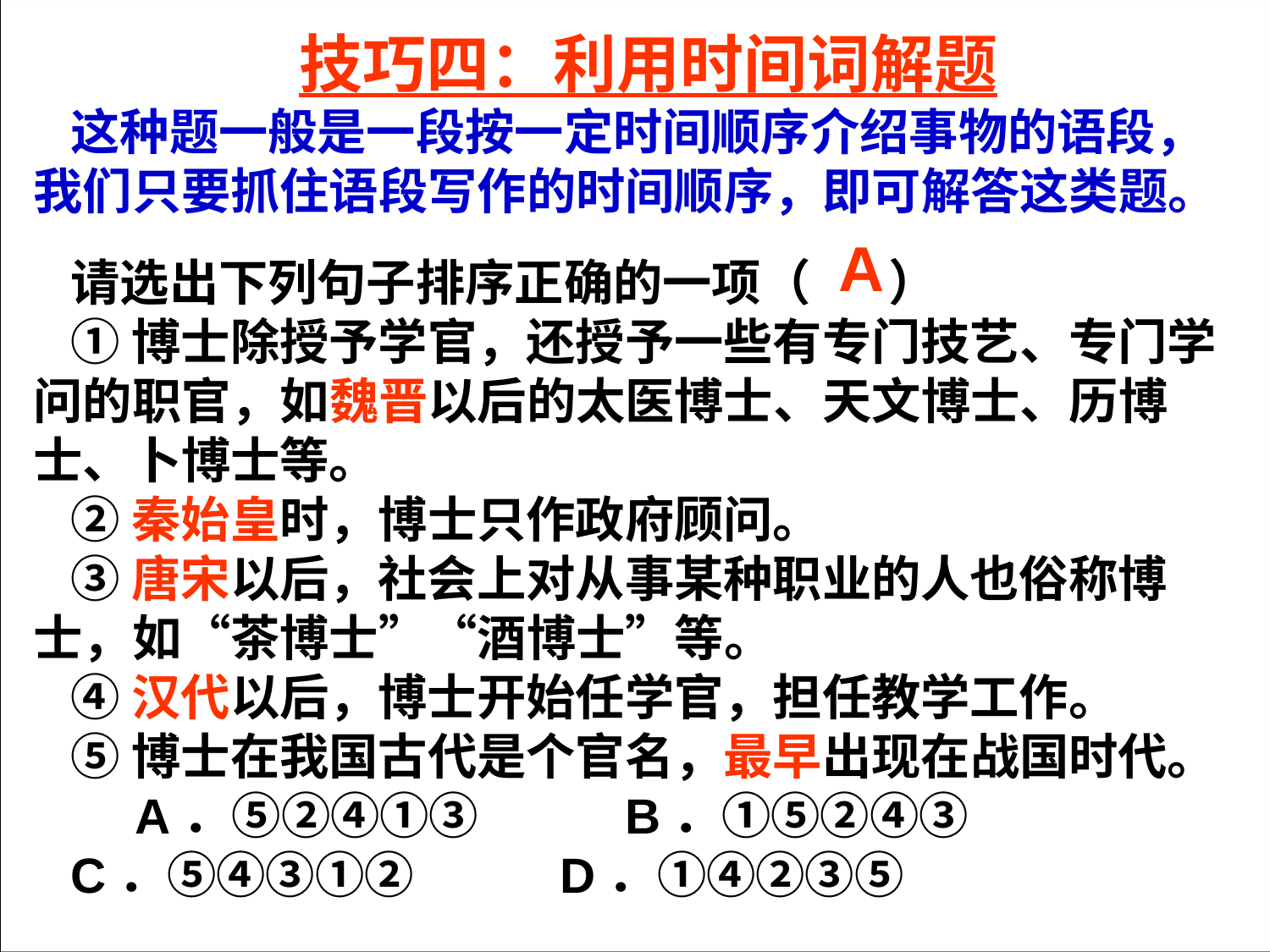

技巧四：利用时间词解题
这种题一般是一段按一定时间顺序介绍事物的语段，我们只要抓住语段写作的时间顺序，即可解答这类题。
请选出下列句子排序正确的一项（       ）
①博士除授予学官，还授予一些有专门技艺、专门学问的职官，如魏晋以后的太医博士、天文博士、历博士、卜博士等。
②秦始皇时，博士只作政府顾问。
③唐宋以后，社会上对从事某种职业的人也俗称博士，如“茶博士”“酒博士”等。
④汉代以后，博士开始任学官，担任教学工作。
⑤博士在我国古代是个官名，最早出现在战国时代。         A．⑤②④①③            B．①⑤②④③
C．⑤④③①②            D．①④②③⑤
A